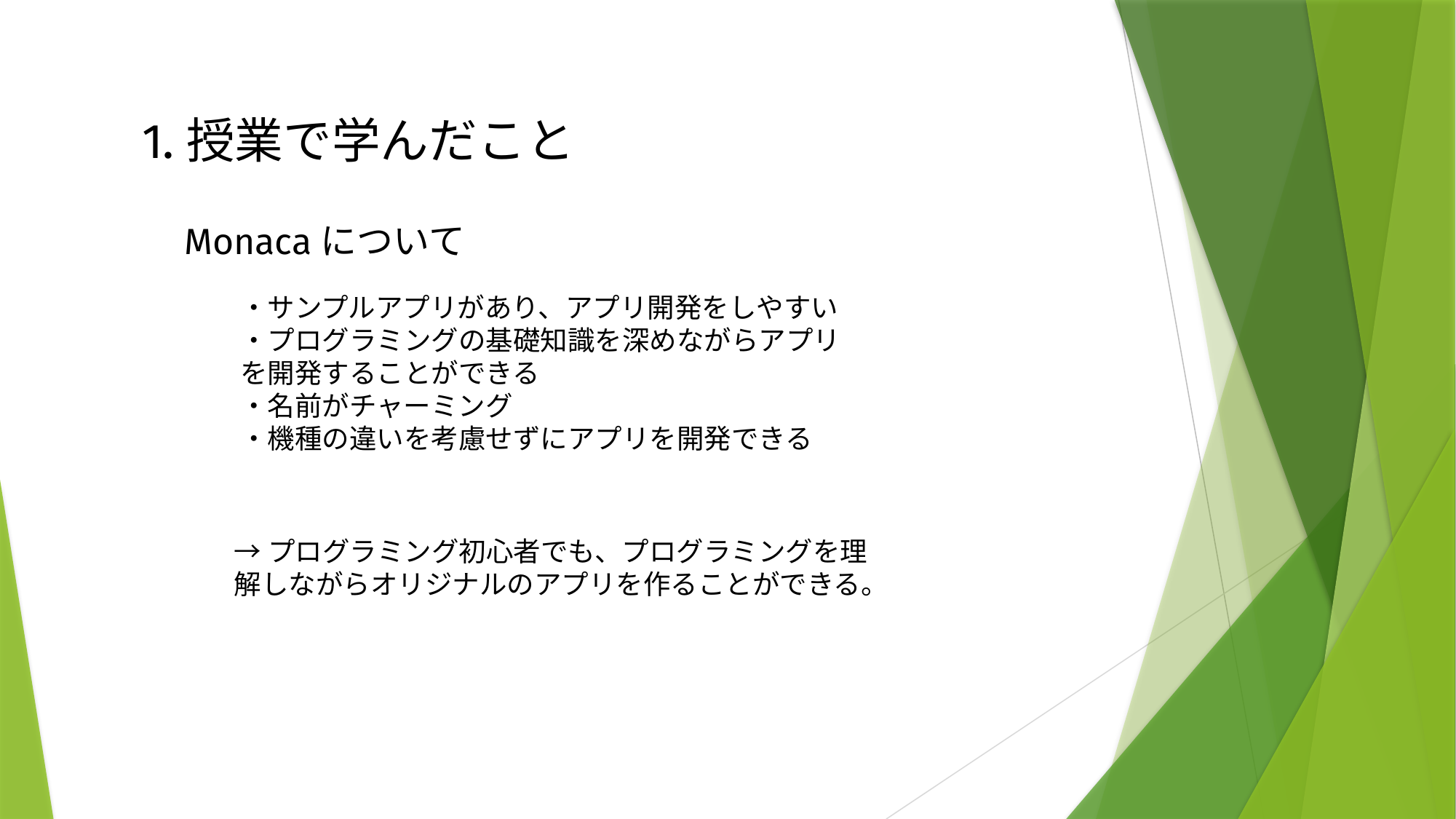

1.授業で学んだこと
Monacaについて
・サンプルアプリがあり、アプリ開発をしやすい
・プログラミングの基礎知識を深めながらアプリを開発することができる
・名前がチャーミング
・機種の違いを考慮せずにアプリを開発できる
→プログラミング初心者でも、プログラミングを理解しながらオリジナルのアプリを作ることができる。